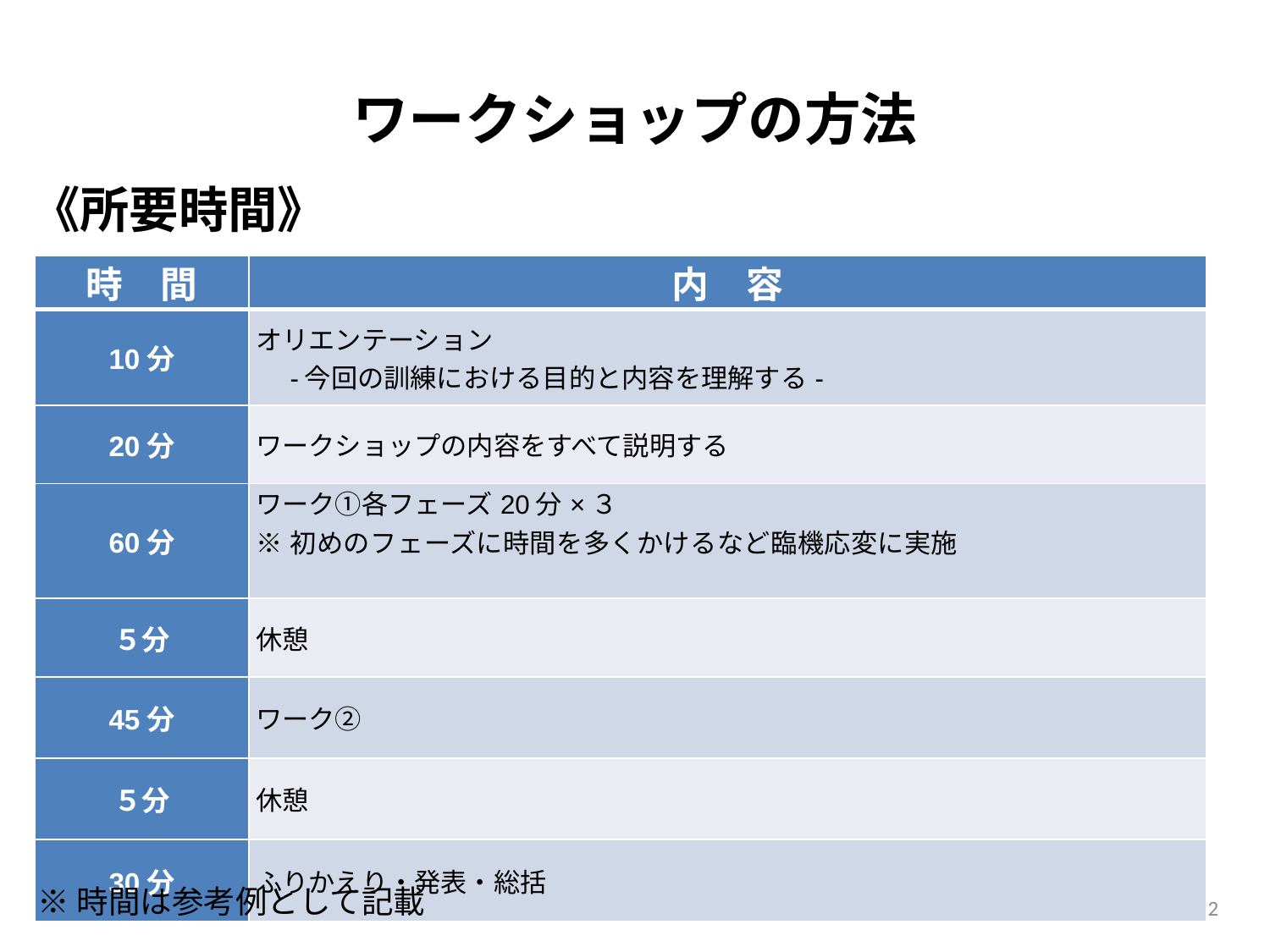

# ワークショップの方法
《所要時間》

| 時　間 | 内　容 |
| --- | --- |
| 10分 | オリエンテーション 　-今回の訓練における目的と内容を理解する- |
| 20分 | ワークショップの内容をすべて説明する |
| 60分 | ワーク①各フェーズ20分×３　 ※初めのフェーズに時間を多くかけるなど臨機応変に実施 |
| ５分 | 休憩 |
| 45分 | ワーク② |
| ５分 | 休憩 |
| 30分 | ふりかえり・発表・総括 |
※時間は参考例として記載
2